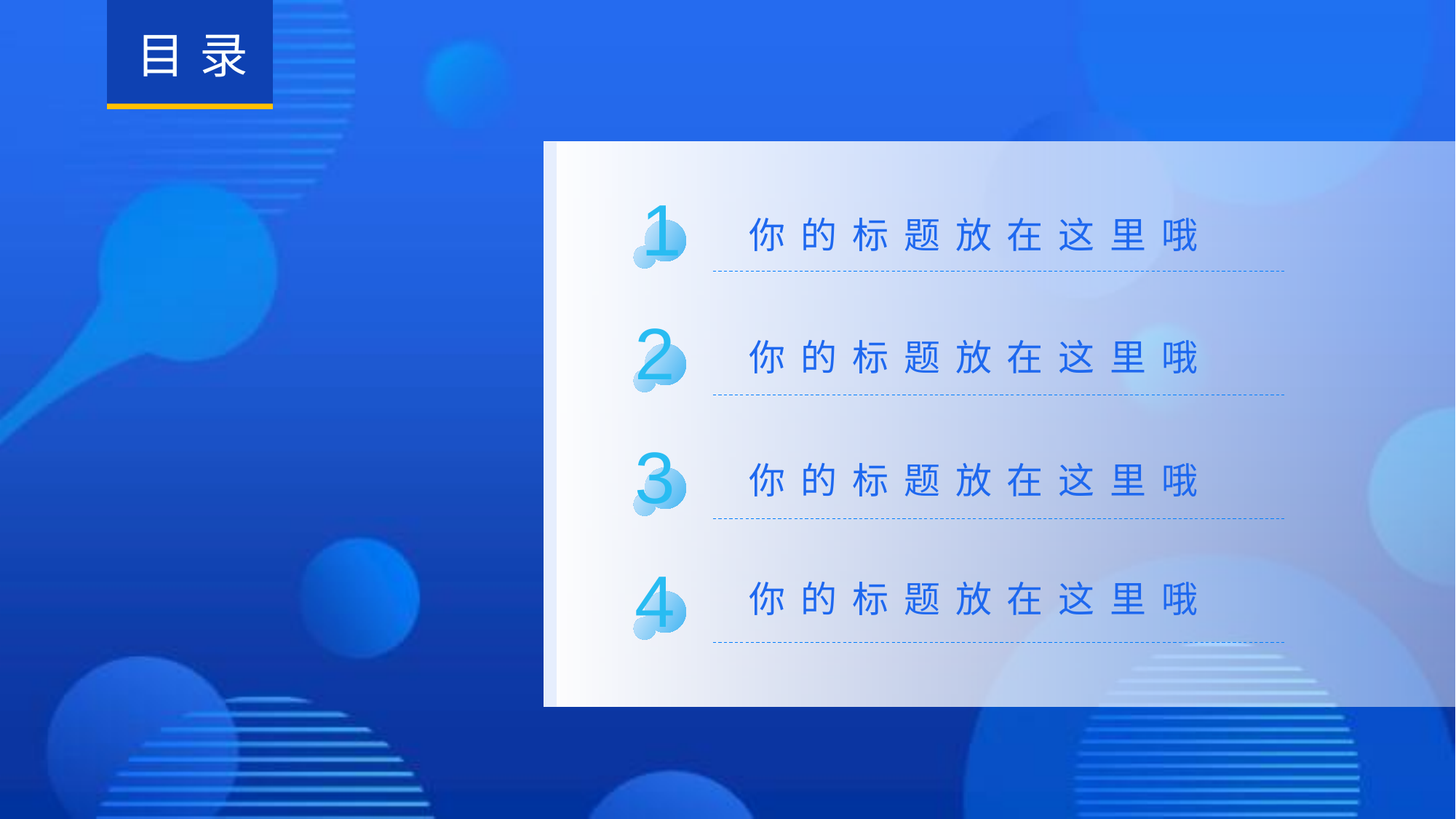

目录

1

你的标题放在这里哦
2

你的标题放在这里哦
3

你的标题放在这里哦
4

你的标题放在这里哦